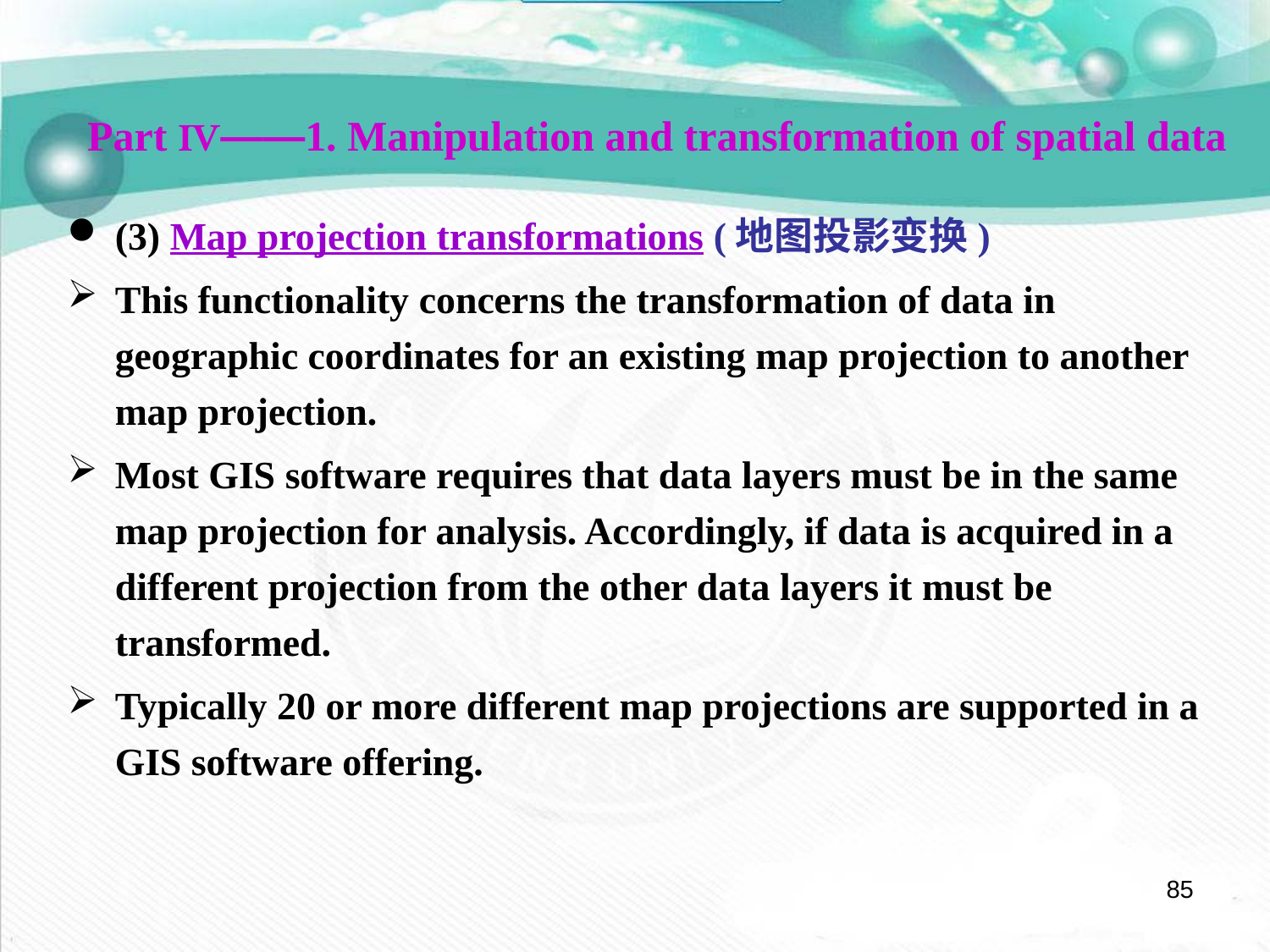

Part Ⅳ——1. Manipulation and transformation of spatial data
(3) Map projection transformations (地图投影变换)
This functionality concerns the transformation of data in geographic coordinates for an existing map projection to another map projection.
Most GIS software requires that data layers must be in the same map projection for analysis. Accordingly, if data is acquired in a different projection from the other data layers it must be transformed.
Typically 20 or more different map projections are supported in a GIS software offering.
85